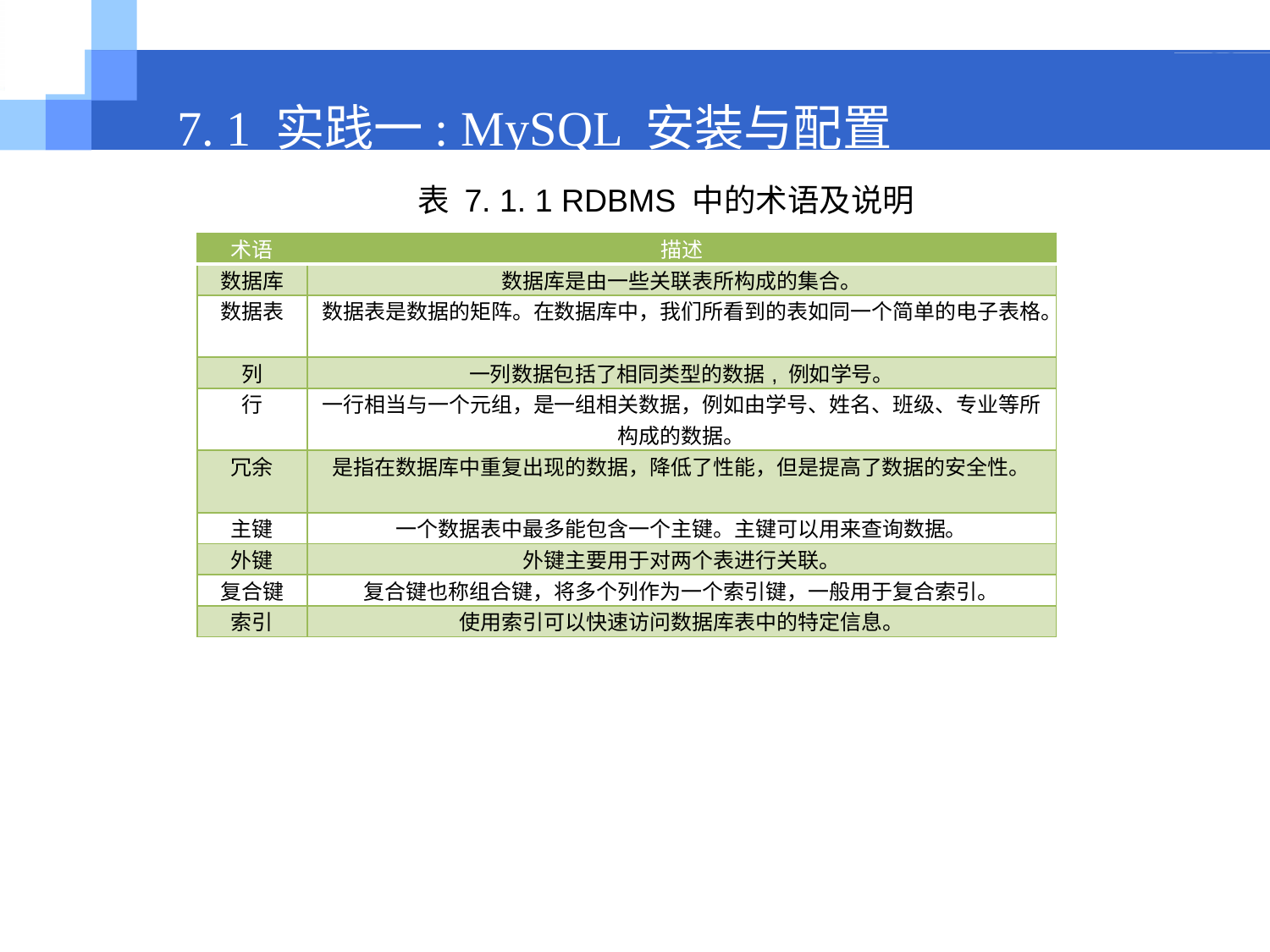

7. 1 实践一: MySQL 安装与配置
表 7. 1. 1 RDBMS 中的术语及说明
| 术语 | 描述 |
| --- | --- |
| 数据库 | 数据库是由一些关联表所构成的集合。 |
| 数据表 | 数据表是数据的矩阵。在数据库中，我们所看到的表如同一个简单的电子表格。 |
| 列 | 一列数据包括了相同类型的数据, 例如学号。 |
| 行 | 一行相当与一个元组，是一组相关数据，例如由学号、姓名、班级、专业等所构成的数据。 |
| 冗余 | 是指在数据库中重复出现的数据，降低了性能，但是提高了数据的安全性。 |
| 主键 | 一个数据表中最多能包含一个主键。主键可以用来查询数据。 |
| 外键 | 外键主要用于对两个表进行关联。 |
| 复合键 | 复合键也称组合键，将多个列作为一个索引键，一般用于复合索引。 |
| 索引 | 使用索引可以快速访问数据库表中的特定信息。 |